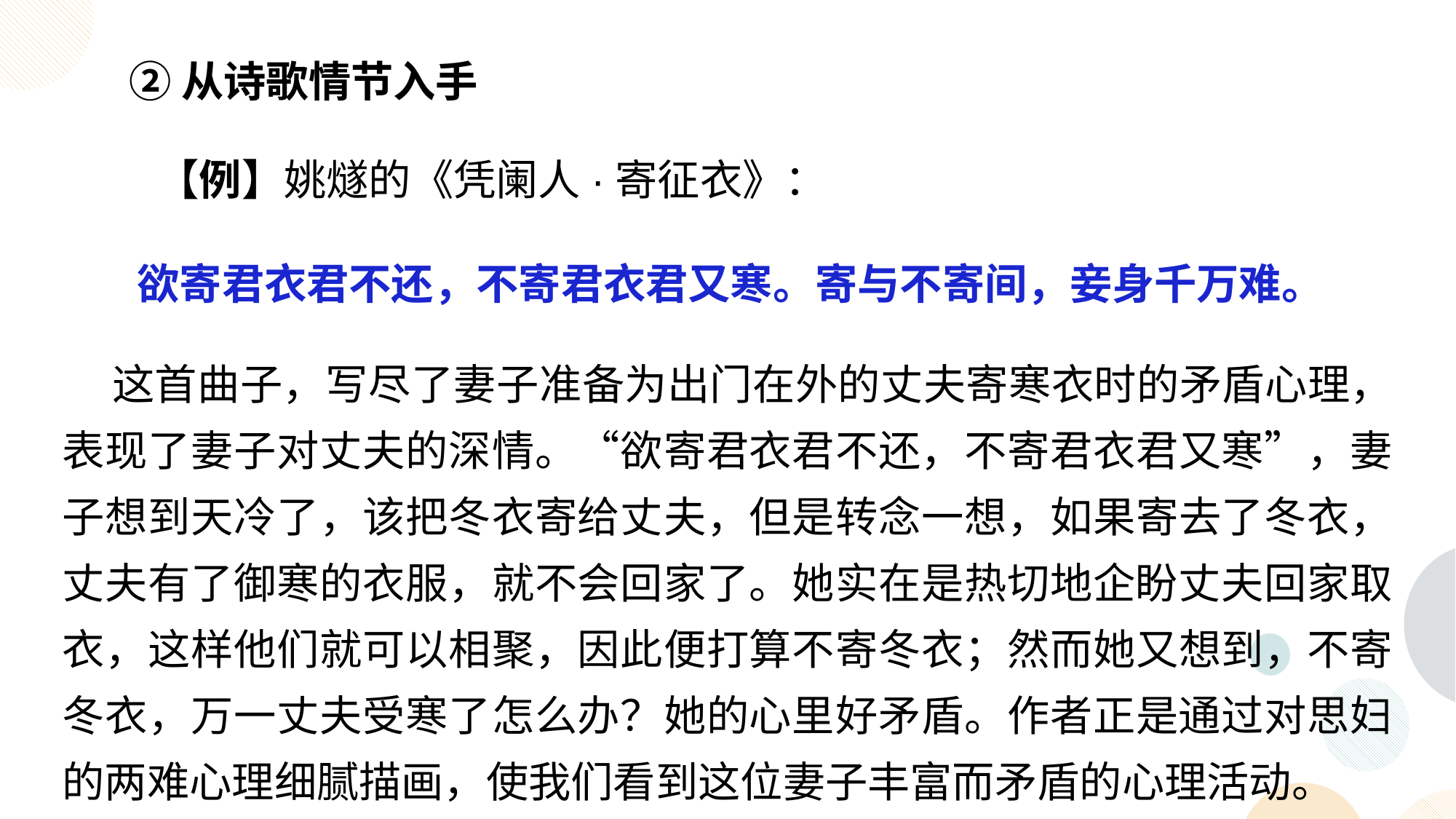

②从诗歌情节入手
【例】姚燧的《凭阑人·寄征衣》：
欲寄君衣君不还，不寄君衣君又寒。寄与不寄间，妾身千万难。
    这首曲子，写尽了妻子准备为出门在外的丈夫寄寒衣时的矛盾心理，表现了妻子对丈夫的深情。“欲寄君衣君不还，不寄君衣君又寒”，妻子想到天冷了，该把冬衣寄给丈夫，但是转念一想，如果寄去了冬衣，丈夫有了御寒的衣服，就不会回家了。她实在是热切地企盼丈夫回家取衣，这样他们就可以相聚，因此便打算不寄冬衣；然而她又想到，不寄冬衣，万一丈夫受寒了怎么办？她的心里好矛盾。作者正是通过对思妇的两难心理细腻描画，使我们看到这位妻子丰富而矛盾的心理活动。